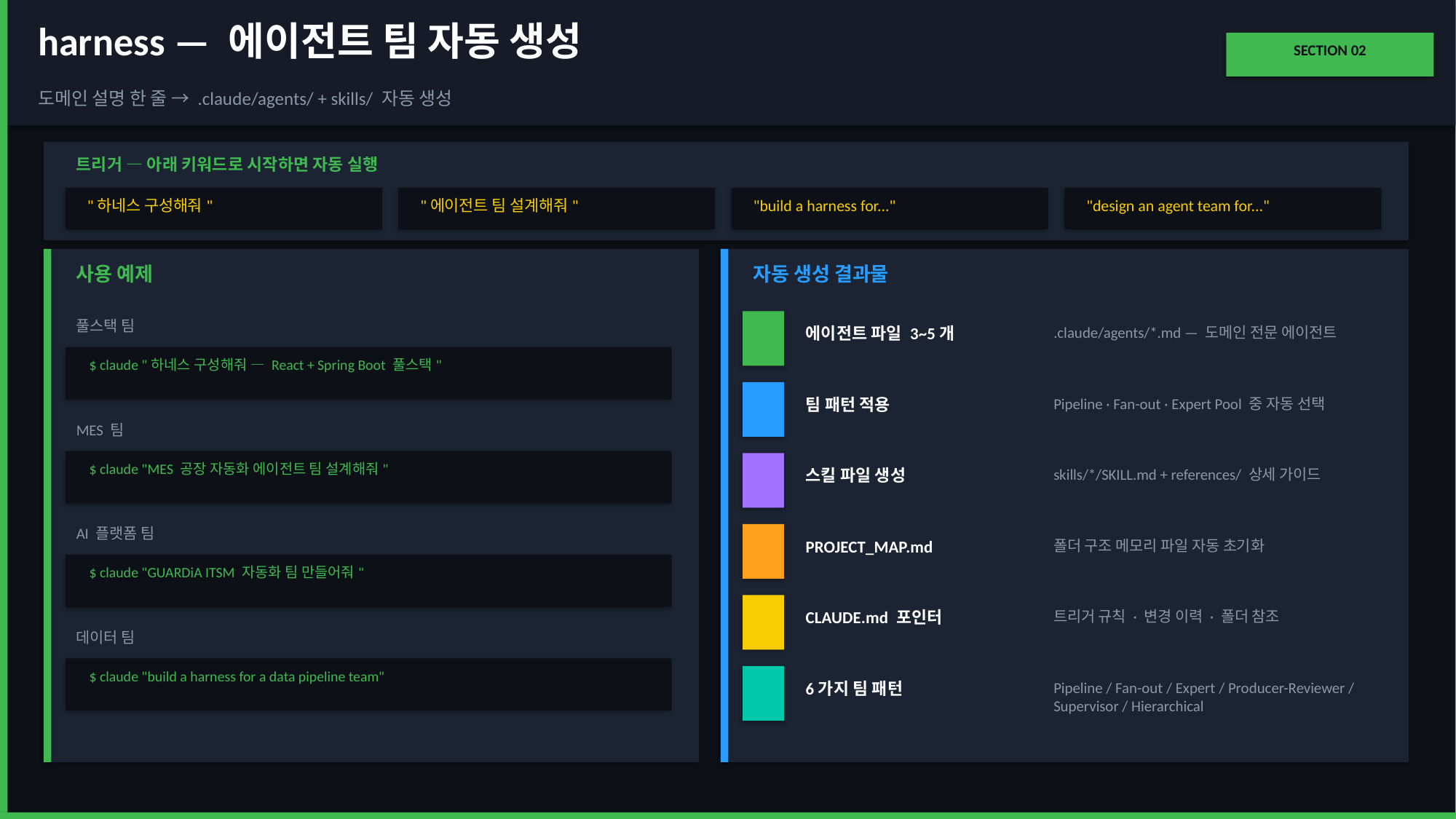

harness — 에이전트 팀 자동 생성

SECTION 02
도메인 설명 한 줄 → .claude/agents/ + skills/ 자동 생성

트리거 — 아래 키워드로 시작하면 자동 실행

"하네스 구성해줘"
"에이전트 팀 설계해줘"
"build a harness for..."
"design an agent team for..."

사용 예제
자동 생성 결과물
풀스택 팀

에이전트 파일 3~5개
.claude/agents/*.md — 도메인 전문 에이전트

$ claude "하네스 구성해줘 — React + Spring Boot 풀스택"

팀 패턴 적용
Pipeline · Fan-out · Expert Pool 중 자동 선택
MES 팀

$ claude "MES 공장 자동화 에이전트 팀 설계해줘"
스킬 파일 생성
skills/*/SKILL.md + references/ 상세 가이드
AI 플랫폼 팀

PROJECT_MAP.md
폴더 구조 메모리 파일 자동 초기화

$ claude "GUARDiA ITSM 자동화 팀 만들어줘"

CLAUDE.md 포인터
트리거 규칙 · 변경 이력 · 폴더 참조
데이터 팀

$ claude "build a harness for a data pipeline team"

6가지 팀 패턴
Pipeline / Fan-out / Expert / Producer-Reviewer / Supervisor / Hierarchical